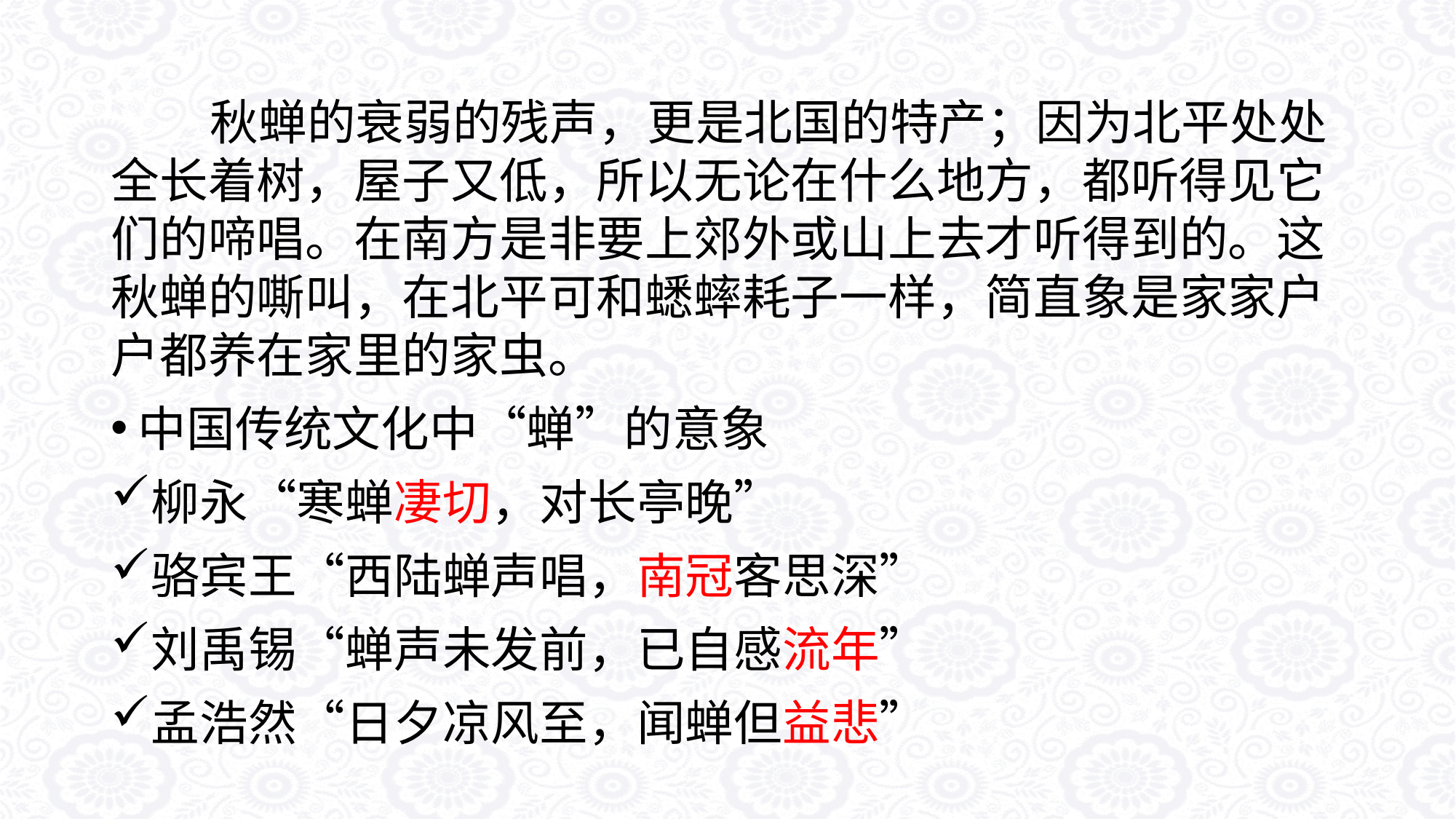

秋蝉的衰弱的残声，更是北国的特产；因为北平处处全长着树，屋子又低，所以无论在什么地方，都听得见它们的啼唱。在南方是非要上郊外或山上去才听得到的。这秋蝉的嘶叫，在北平可和蟋蟀耗子一样，简直象是家家户户都养在家里的家虫。
中国传统文化中“蝉”的意象
柳永“寒蝉凄切，对长亭晚”
骆宾王“西陆蝉声唱，南冠客思深”
刘禹锡“蝉声未发前，已自感流年”
孟浩然“日夕凉风至，闻蝉但益悲”